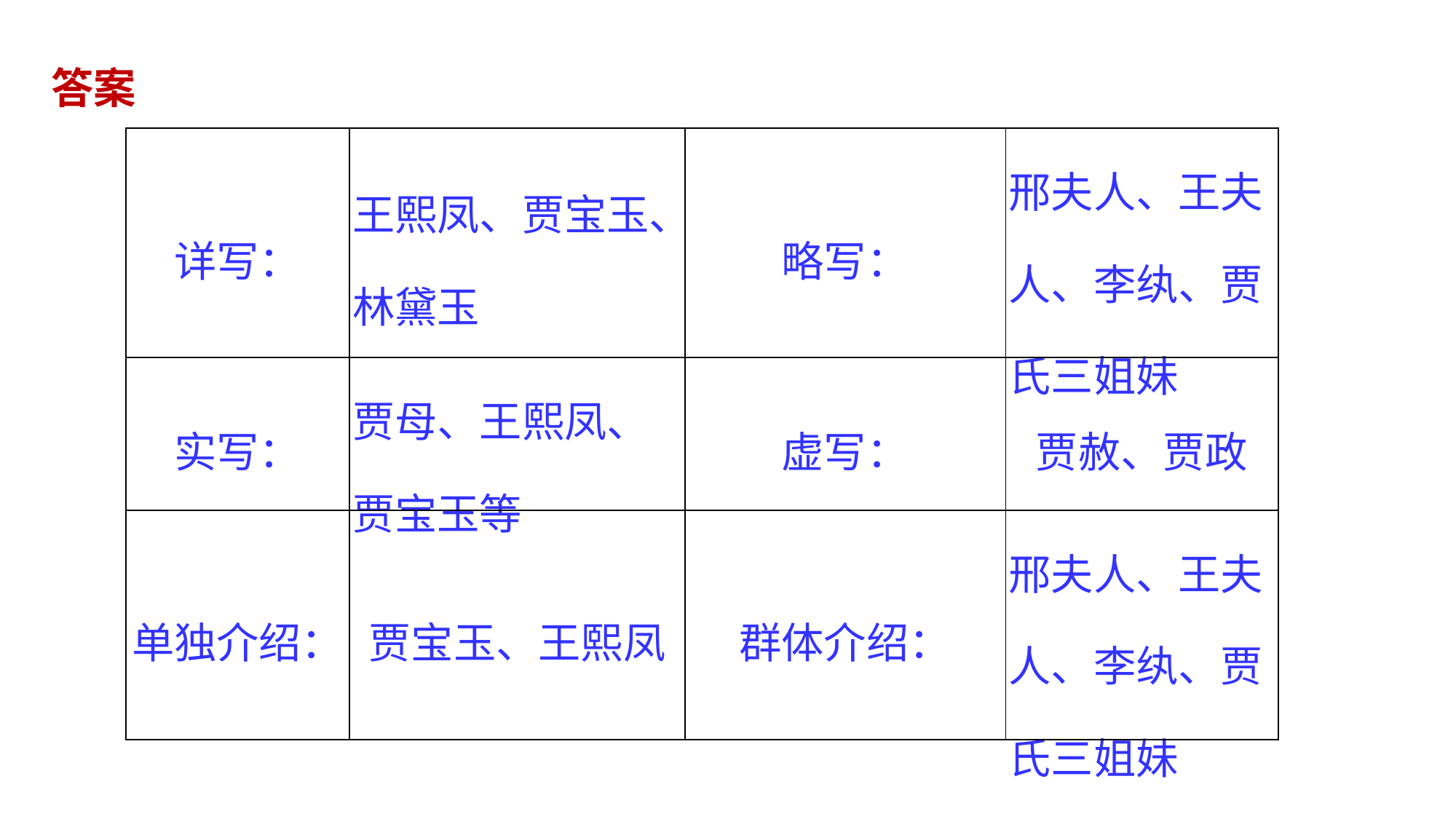

答案
| 详写： | 王熙凤、贾宝玉、林黛玉 | 略写： | 邢夫人、王夫人、李纨、贾氏三姐妹 |
| --- | --- | --- | --- |
| 实写： | 贾母、王熙凤、贾宝玉等 | 虚写： | 贾赦、贾政 |
| 单独介绍： | 贾宝玉、王熙凤 | 群体介绍： | 邢夫人、王夫人、李纨、贾氏三姐妹 |